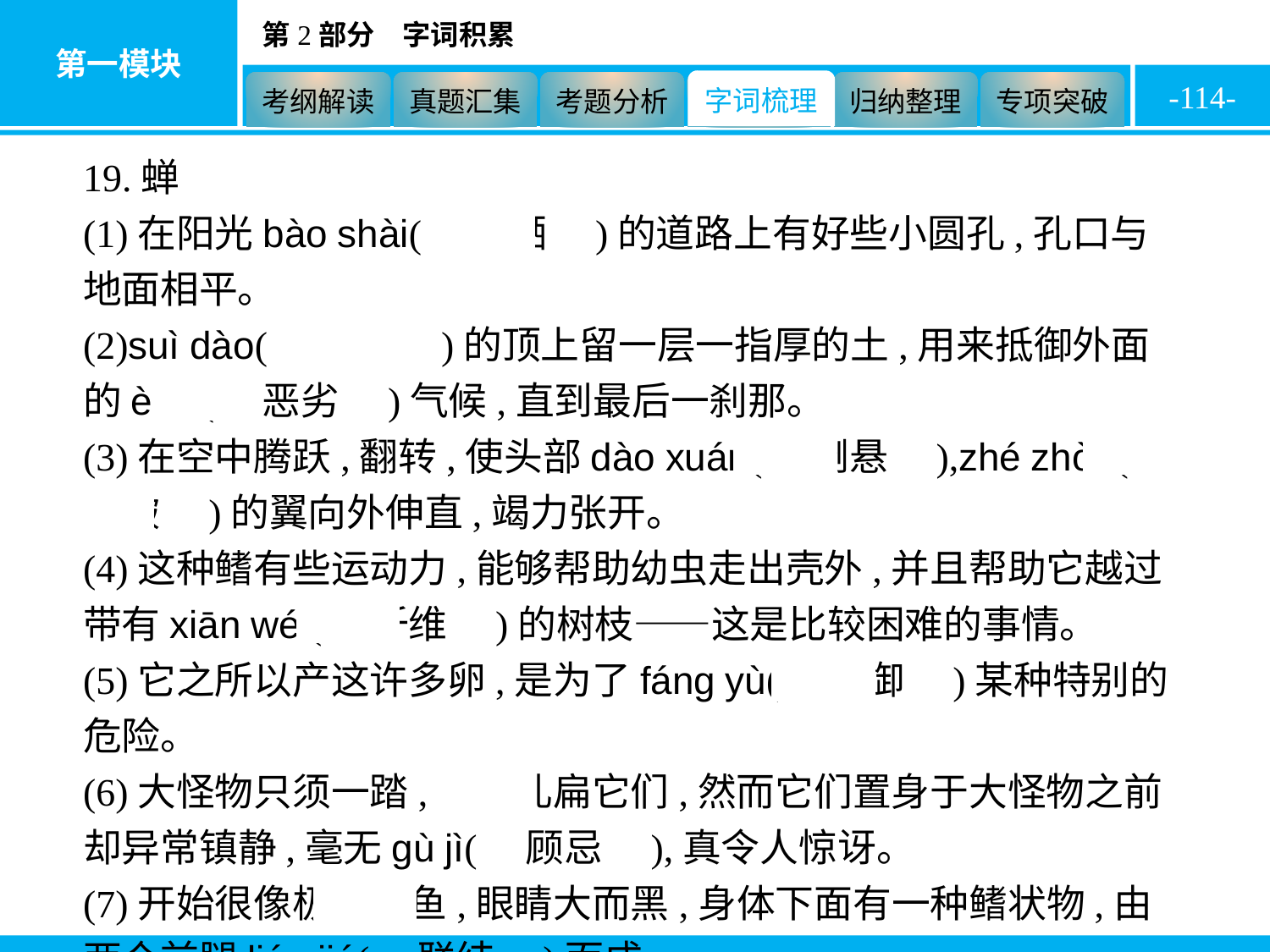

-114-
19.蝉
(1)在阳光bào shài(　暴晒　)的道路上有好些小圆孔,孔口与地面相平。
(2)suì dào(　隧道　)的顶上留一层一指厚的土,用来抵御外面的è liè(　恶劣　)气候,直到最后一刹那。
(3)在空中腾跃,翻转,使头部dào xuán(　倒悬　),zhé zhòu(　折皱　)的翼向外伸直,竭力张开。
(4)这种鳍有些运动力,能够帮助幼虫走出壳外,并且帮助它越过带有xiān wéi(　纤维　)的树枝——这是比较困难的事情。
(5)它之所以产这许多卵,是为了fáng yù(　防御　)某种特别的危险。
(6)大怪物只须一踏,就可轧扁它们,然而它们置身于大怪物之前却异常镇静,毫无gù jì(　顾忌　),真令人惊讶。
(7)开始很像极小的鱼,眼睛大而黑,身体下面有一种鳍状物,由两个前腿lián jié(　联结　)而成。